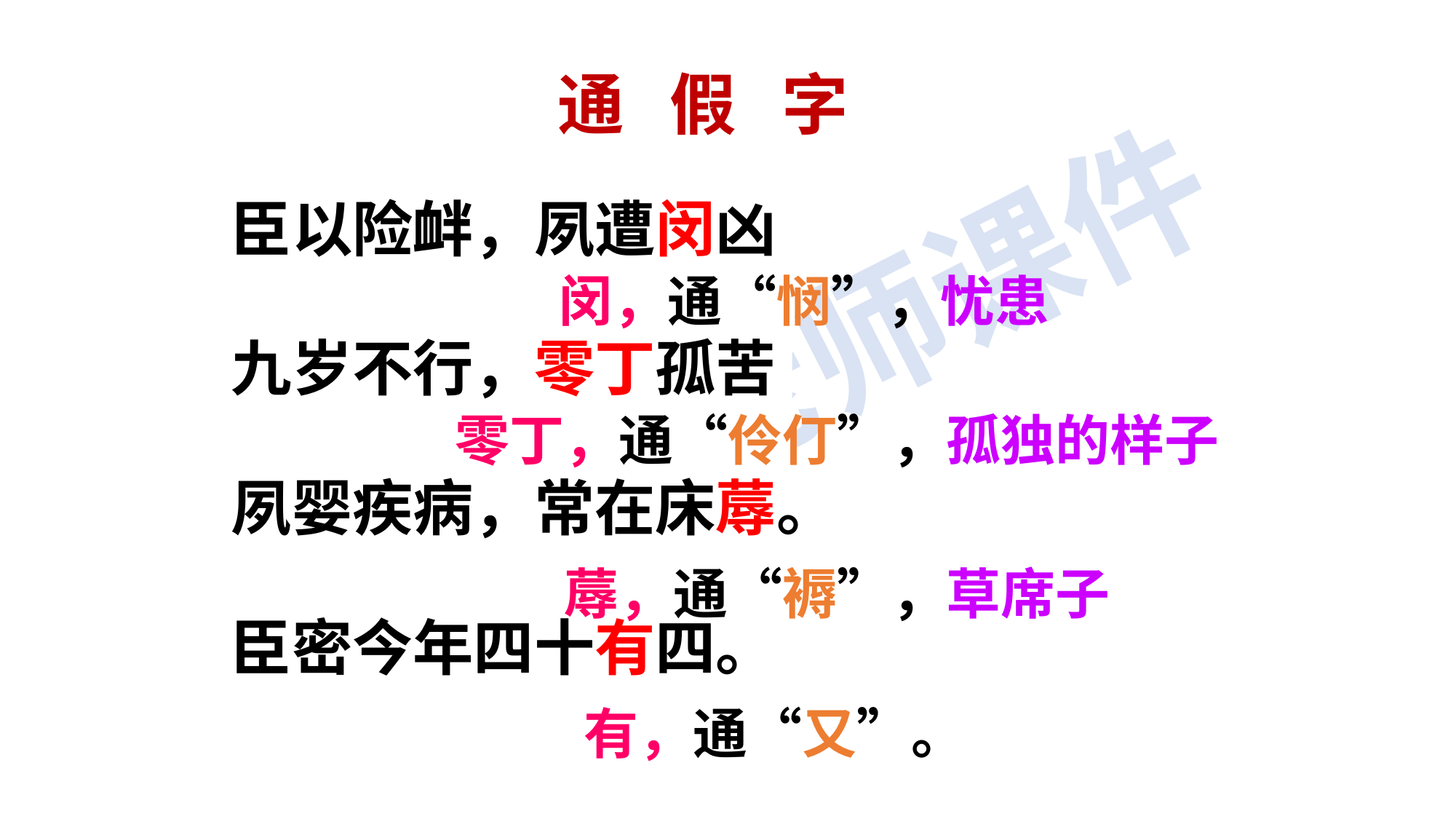

通   假   字
臣以险衅，夙遭闵凶
九岁不行，零丁孤苦
夙婴疾病，常在床蓐。
臣密今年四十有四。
闵，通“悯”，忧患
零丁，通“伶仃”，孤独的样子
蓐，通“褥”，草席子
有，通“又”。